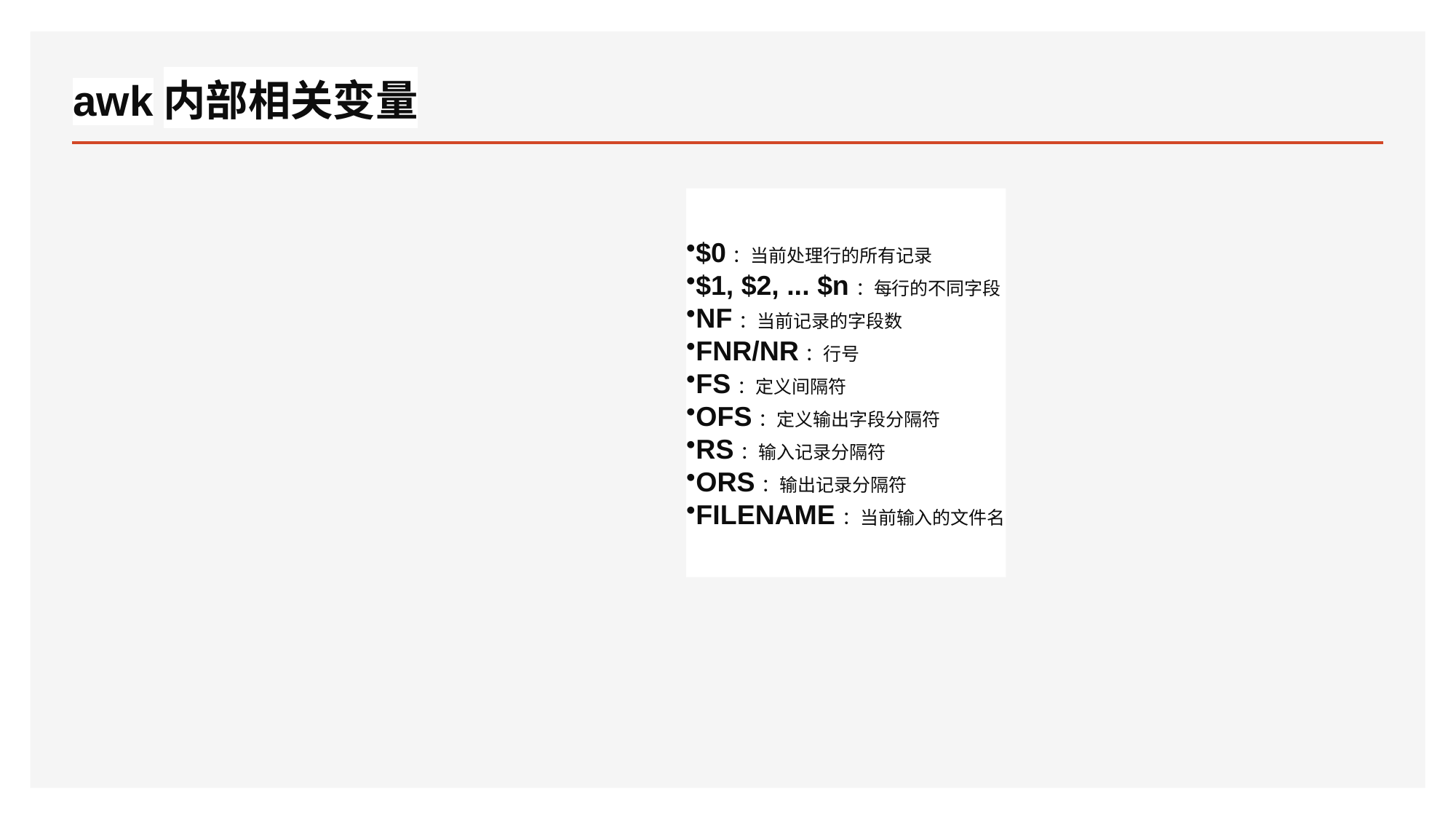

# awk内部相关变量

$0：当前处理行的所有记录
$1, $2, ... $n：每行的不同字段
NF：当前记录的字段数
FNR/NR：行号
FS：定义间隔符
OFS：定义输出字段分隔符
RS：输入记录分隔符
ORS：输出记录分隔符
FILENAME：当前输入的文件名